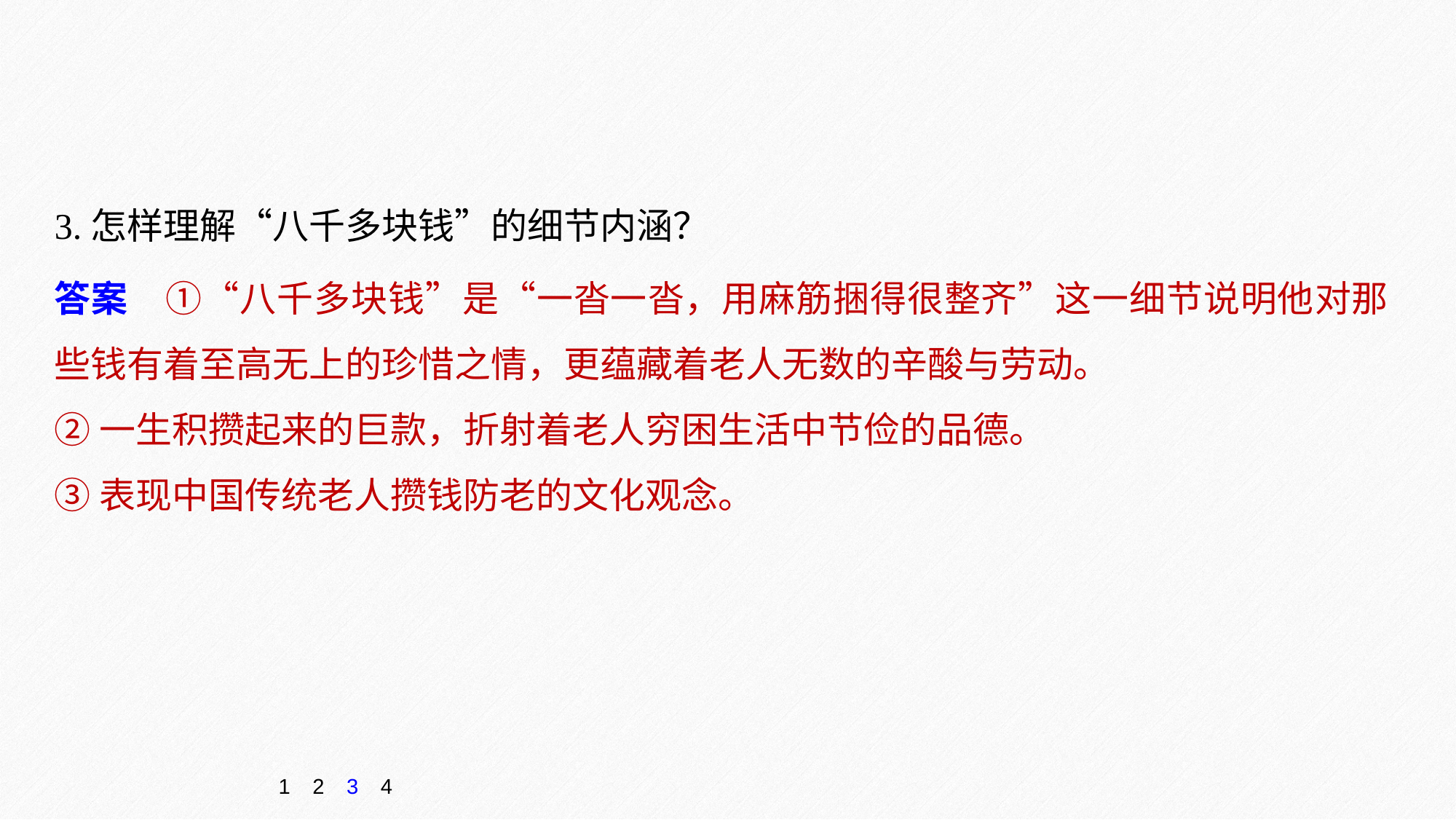

3.怎样理解“八千多块钱”的细节内涵？
答案　①“八千多块钱”是“一沓一沓，用麻筋捆得很整齐”这一细节说明他对那些钱有着至高无上的珍惜之情，更蕴藏着老人无数的辛酸与劳动。
②一生积攒起来的巨款，折射着老人穷困生活中节俭的品德。
③表现中国传统老人攒钱防老的文化观念。
1
2
3
4